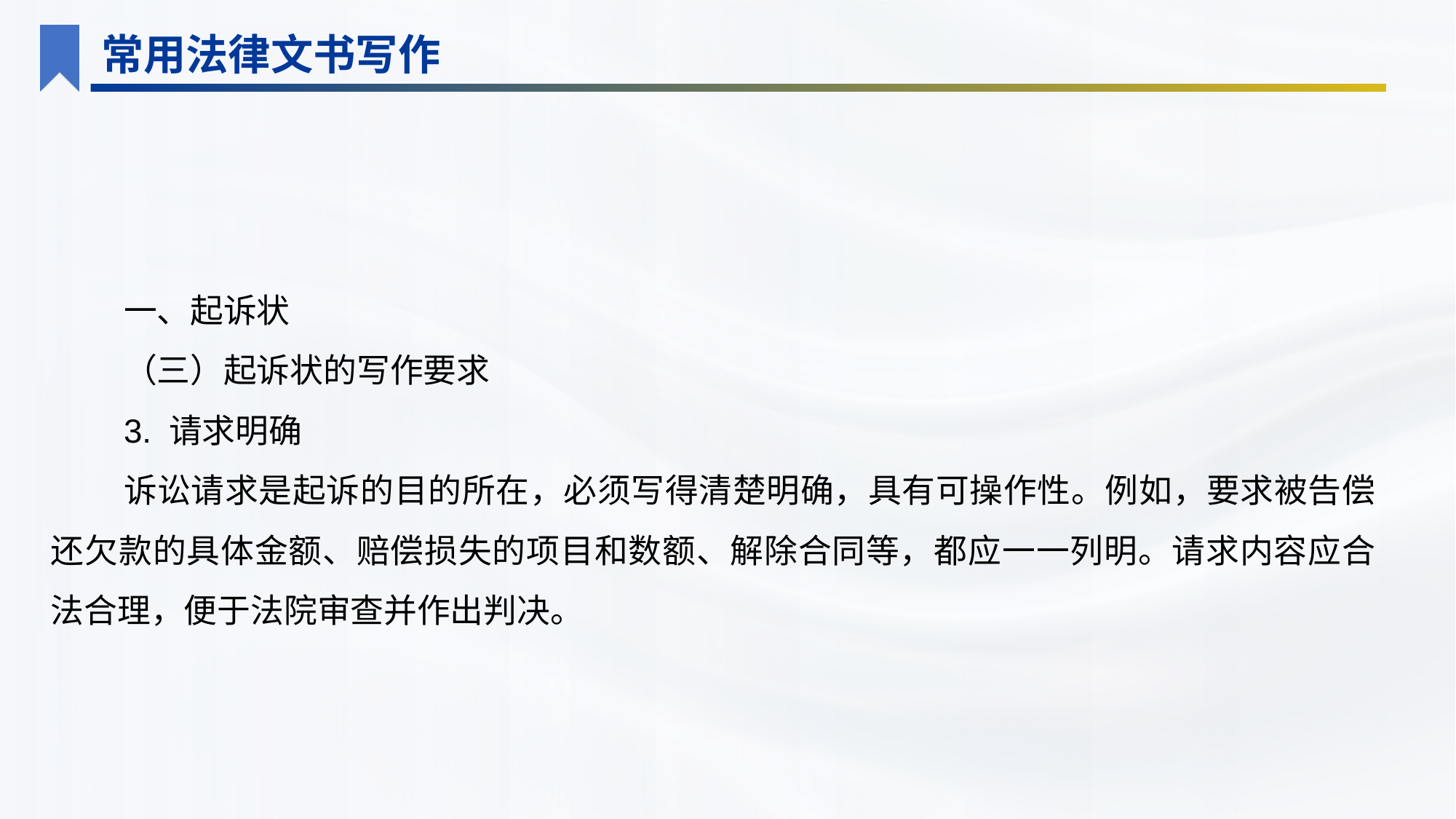

常用法律文书写作
一、起诉状
（三）起诉状的写作要求
3. 请求明确
诉讼请求是起诉的目的所在，必须写得清楚明确，具有可操作性。例如，要求被告偿还欠款的具体金额、赔偿损失的项目和数额、解除合同等，都应一一列明。请求内容应合法合理，便于法院审查并作出判决。